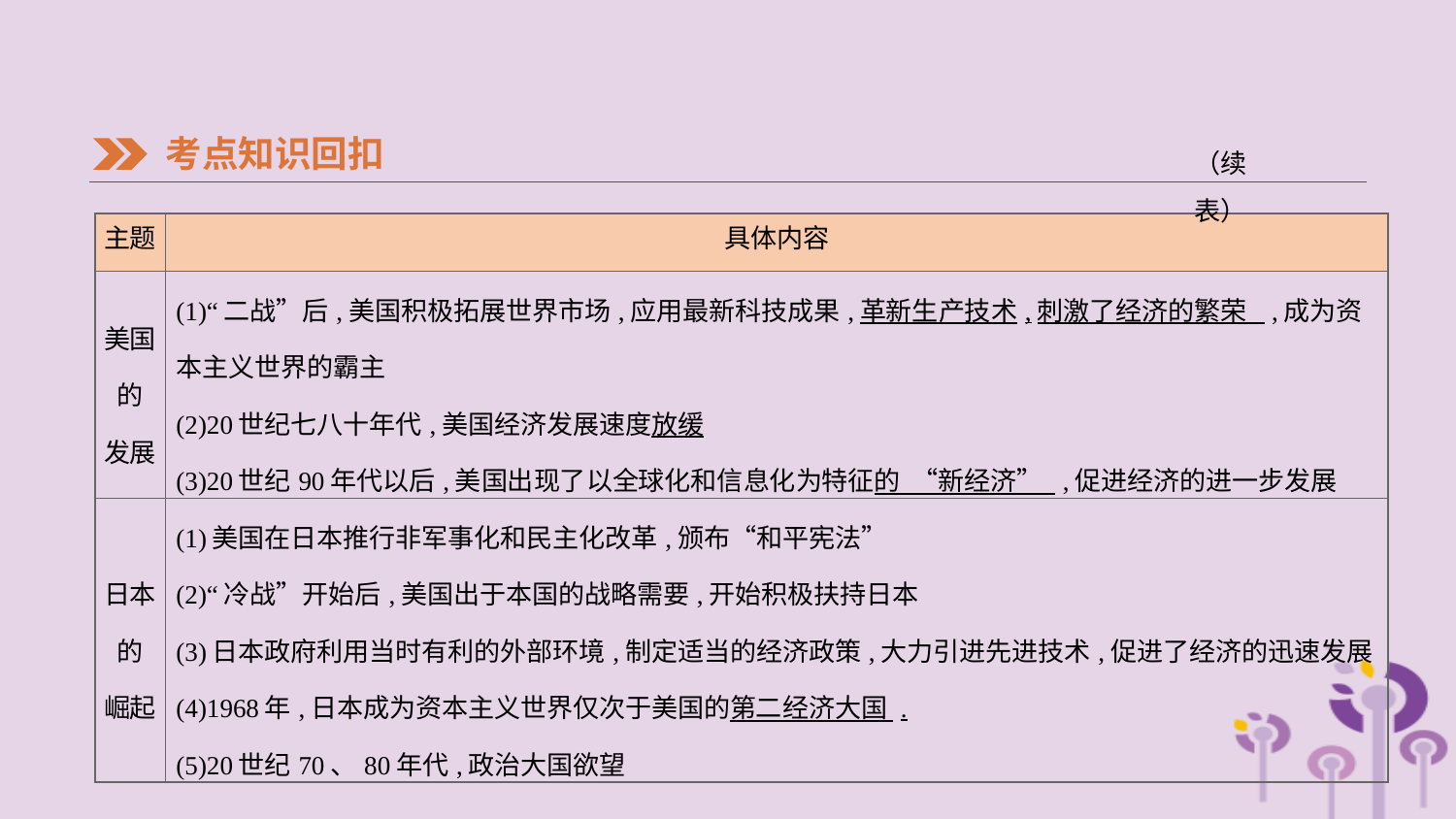

考点知识回扣

（续表）
| 主题 | 具体内容 |
| --- | --- |
| 美国的 发展 | (1)“二战”后,美国积极拓展世界市场,应用最新科技成果,革新生产技术,刺激了经济的繁荣 ,成为资本主义世界的霸主 (2)20世纪七八十年代,美国经济发展速度放缓 (3)20世纪90年代以后,美国出现了以全球化和信息化为特征的 “新经济” ,促进经济的进一步发展 |
| 日本的 崛起 | (1)美国在日本推行非军事化和民主化改革,颁布“和平宪法” (2)“冷战”开始后,美国出于本国的战略需要,开始积极扶持日本 (3)日本政府利用当时有利的外部环境,制定适当的经济政策,大力引进先进技术,促进了经济的迅速发展 (4)1968年,日本成为资本主义世界仅次于美国的第二经济大国 . (5)20世纪70、80年代,政治大国欲望 |